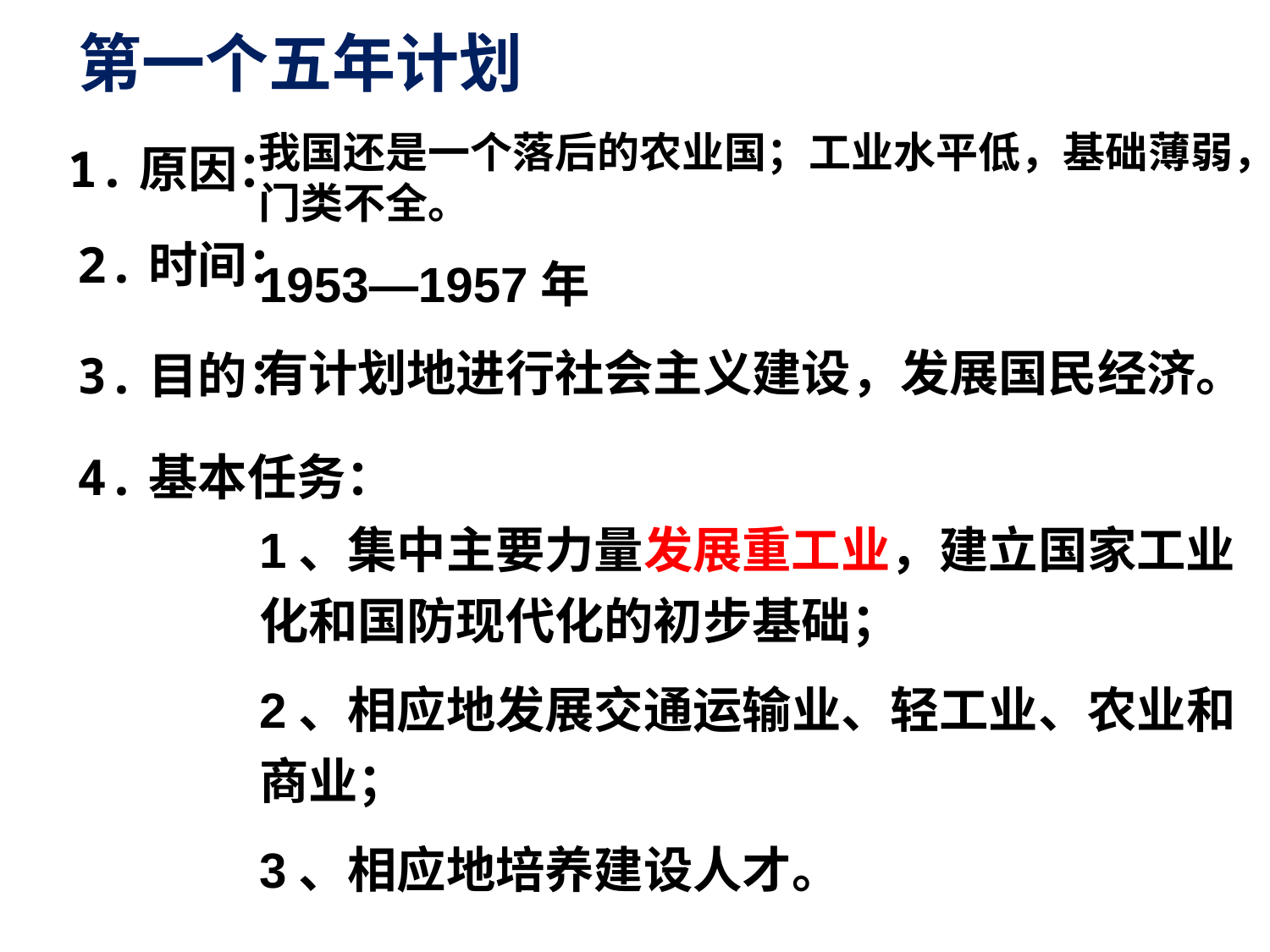

# 第一个五年计划
1.原因：
我国还是一个落后的农业国；工业水平低，基础薄弱，门类不全。
2.时间：
1953—1957年
有计划地进行社会主义建设，发展国民经济。

1、集中主要力量发展重工业，建立国家工业化和国防现代化的初步基础；
2、相应地发展交通运输业、轻工业、农业和商业；
3、相应地培养建设人才。
3.目的：
4.基本任务：